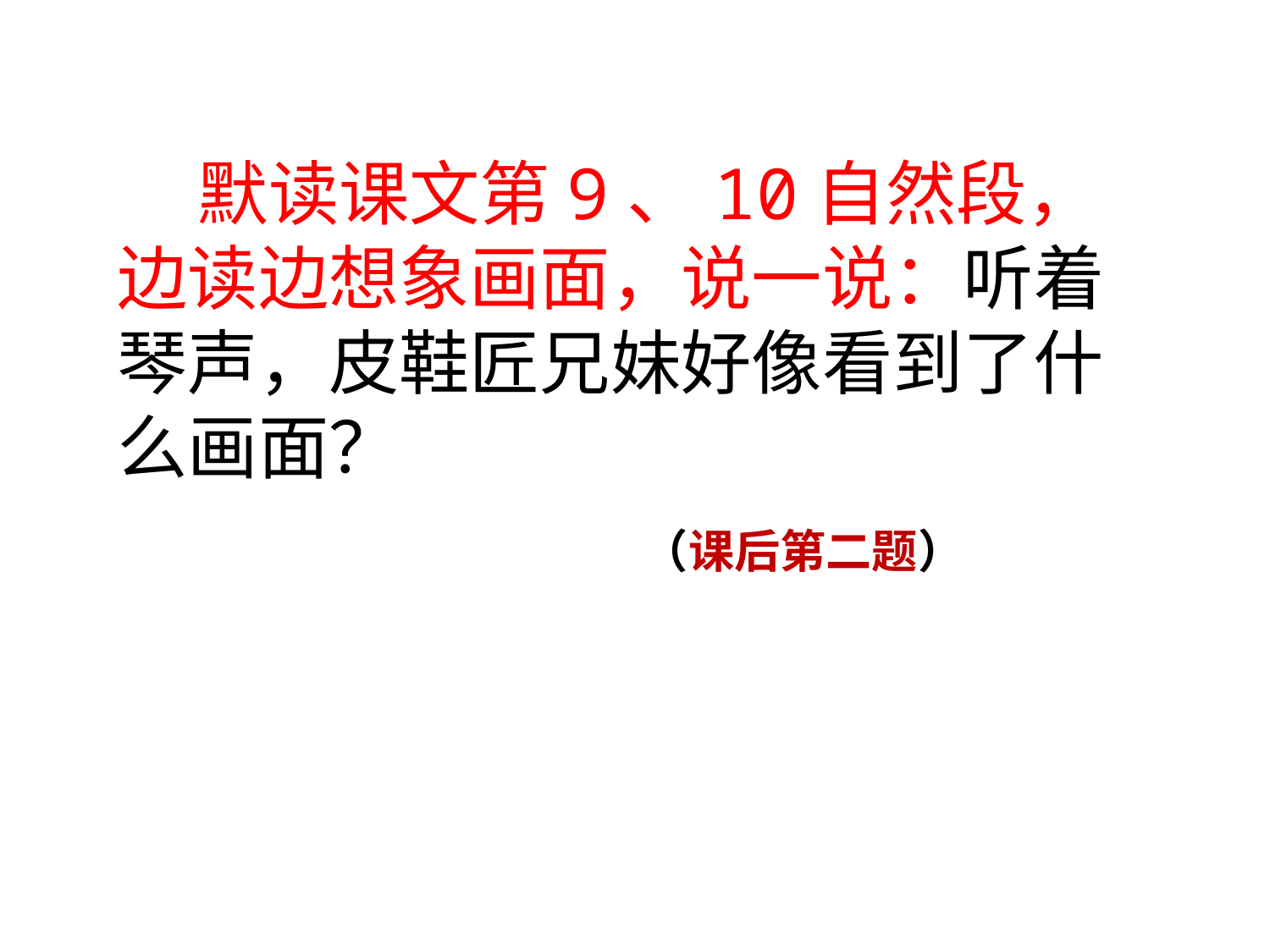

默读课文第9、10自然段，边读边想象画面，说一说：听着琴声，皮鞋匠兄妹好像看到了什么画面？
（课后第二题）